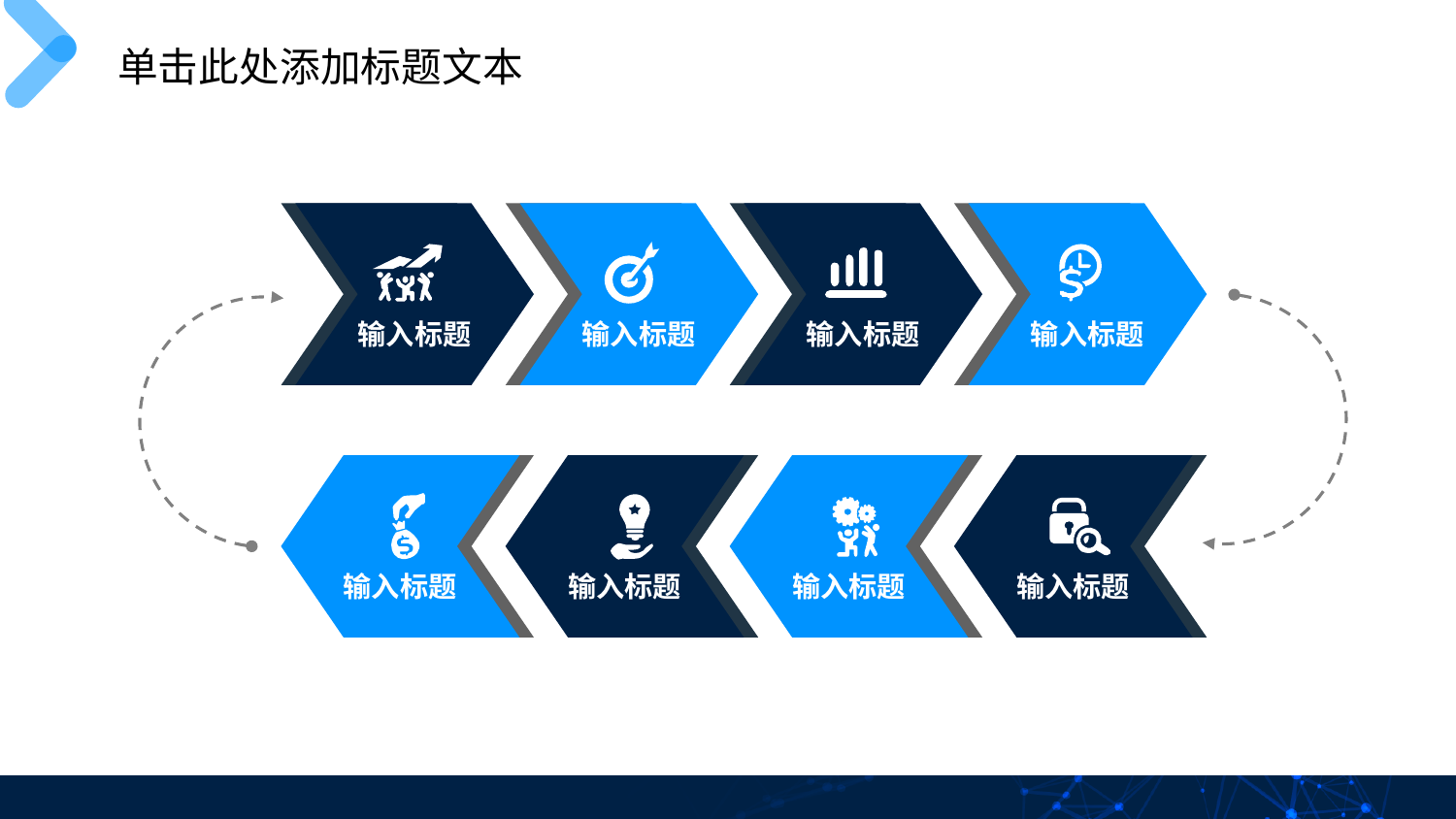

单击此处添加标题文本

输入标题

输入标题

输入标题

输入标题

输入标题

输入标题

输入标题

输入标题